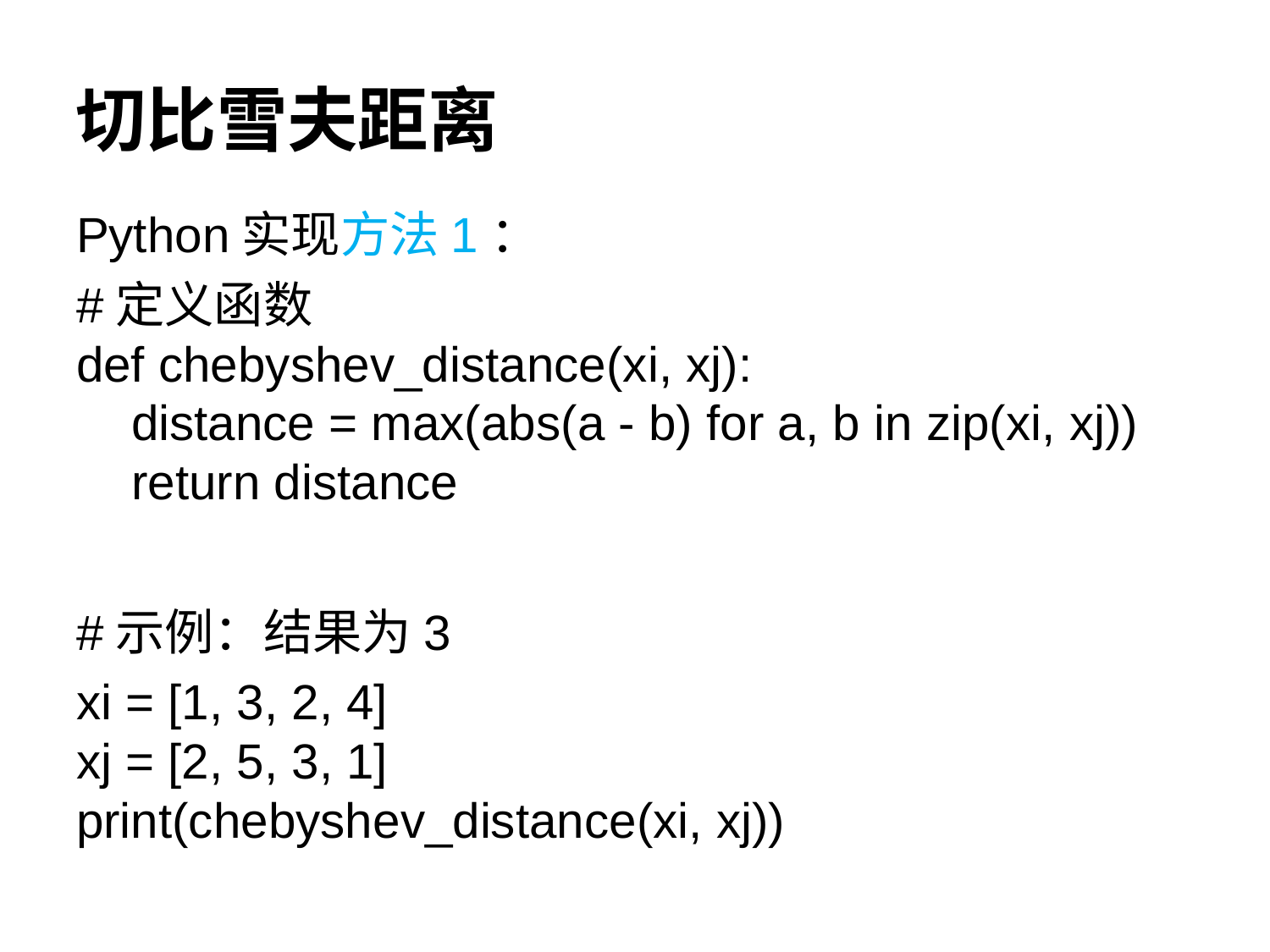

# 切比雪夫距离
Python实现方法1：
#定义函数
def chebyshev_distance(xi, xj):
    distance = max(abs(a - b) for a, b in zip(xi, xj))
    return distance

#示例：结果为3
xi = [1, 3, 2, 4]
xj = [2, 5, 3, 1]
print(chebyshev_distance(xi, xj))